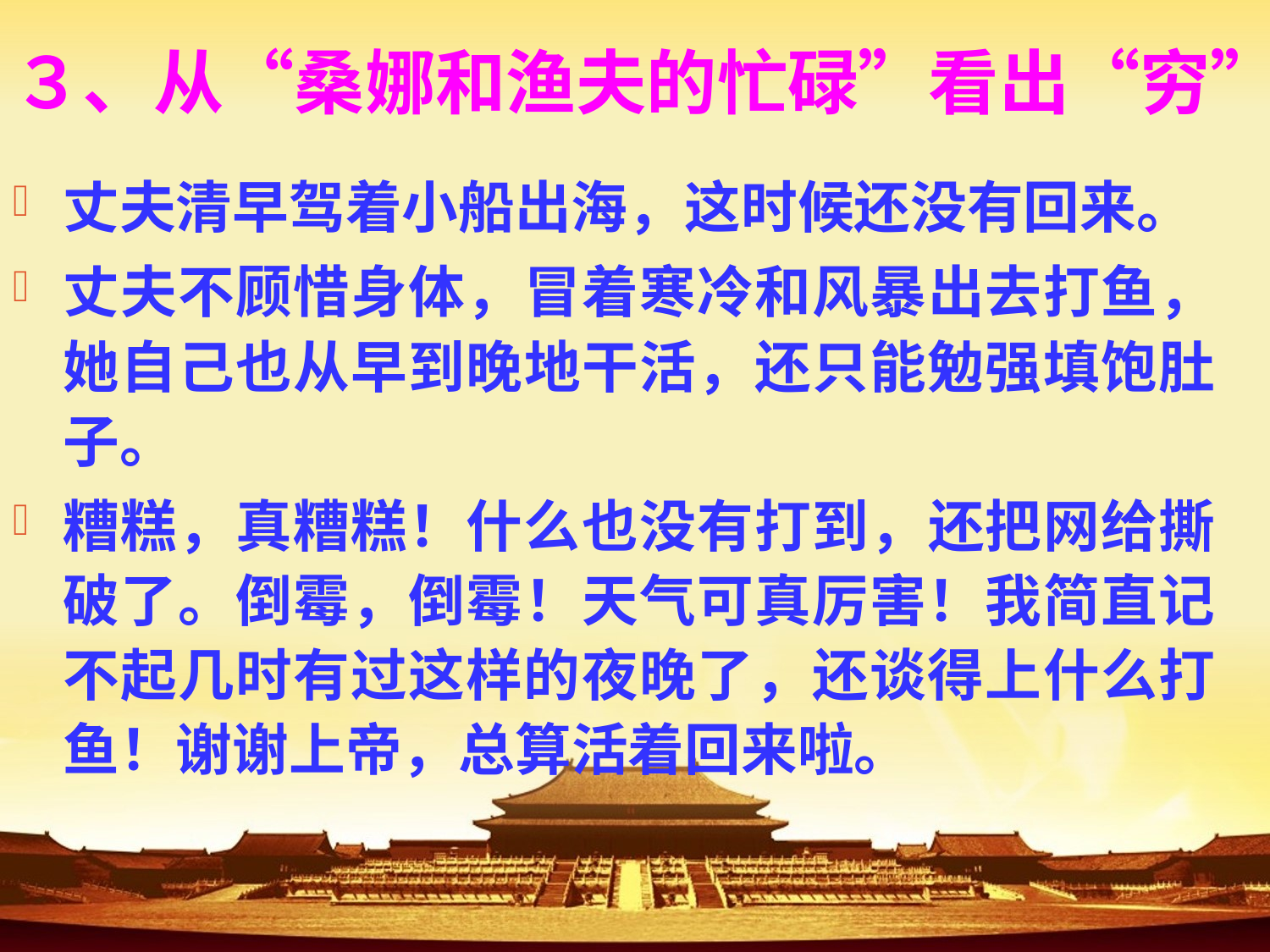

３、从“桑娜和渔夫的忙碌”看出“穷”
丈夫清早驾着小船出海，这时候还没有回来。
丈夫不顾惜身体，冒着寒冷和风暴出去打鱼，她自己也从早到晚地干活，还只能勉强填饱肚子。
糟糕，真糟糕！什么也没有打到，还把网给撕破了。倒霉，倒霉！天气可真厉害！我简直记不起几时有过这样的夜晚了，还谈得上什么打鱼！谢谢上帝，总算活着回来啦。